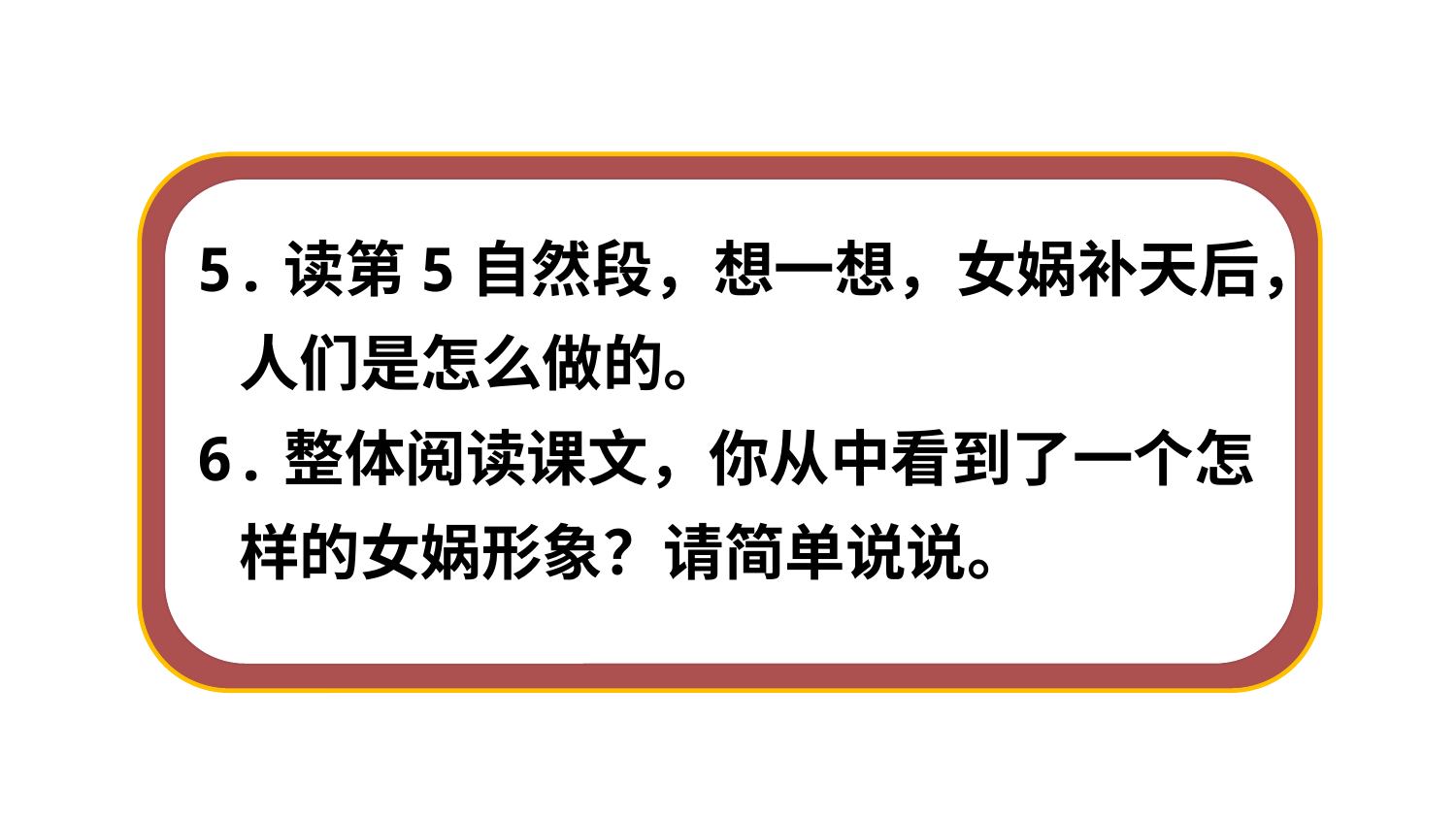

5.读第5自然段，想一想，女娲补天后，
  人们是怎么做的。
6.整体阅读课文，你从中看到了一个怎
  样的女娲形象？请简单说说。